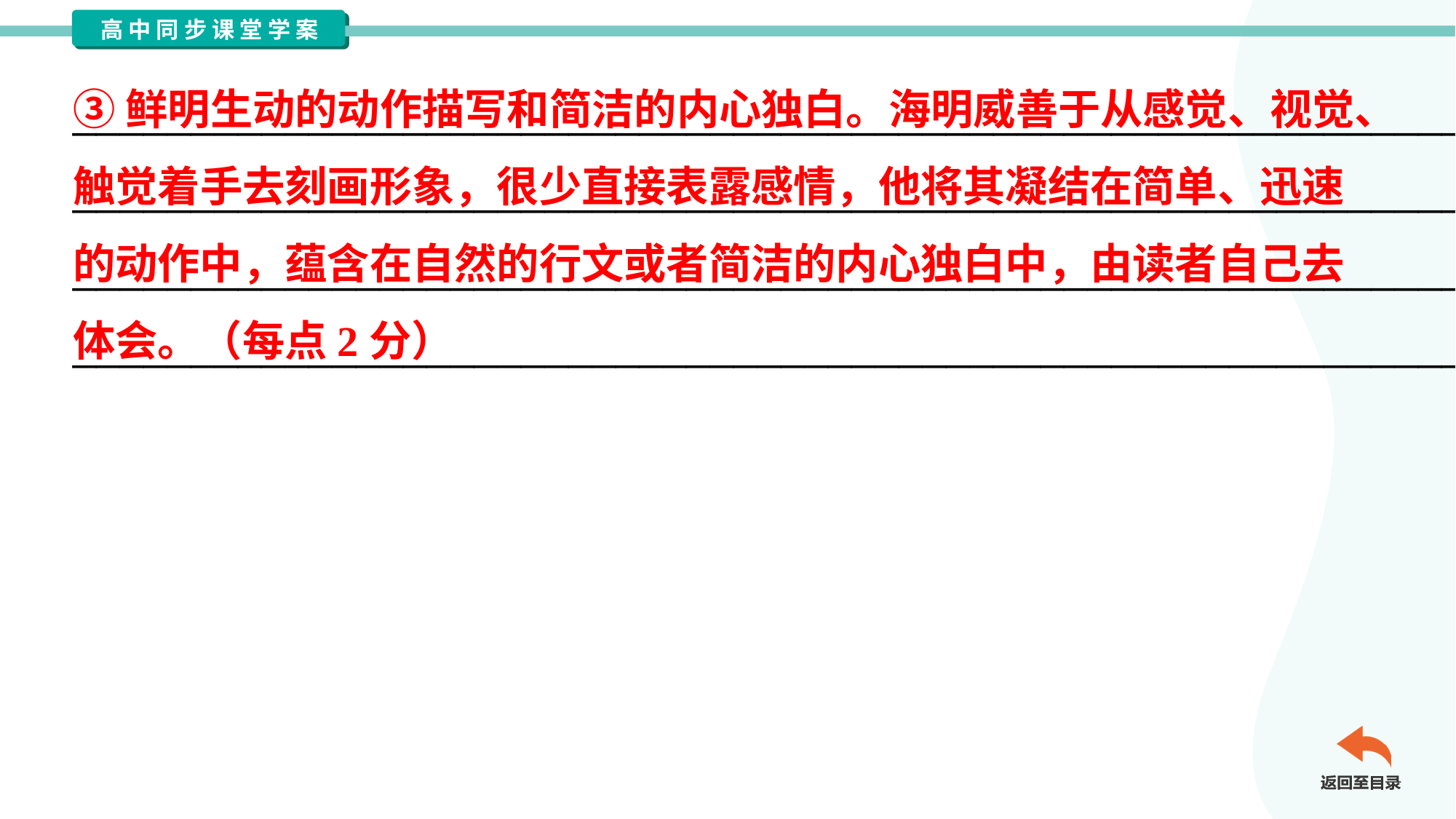

③鲜明生动的动作描写和简洁的内心独白。海明威善于从感觉、视觉、
触觉着手去刻画形象，很少直接表露感情，他将其凝结在简单、迅速
的动作中，蕴含在自然的行文或者简洁的内心独白中，由读者自己去
体会。（每点2分）
_____________________________________________________________
_____________________________________________________________
_____________________________________________________________
_____________________________________________________________